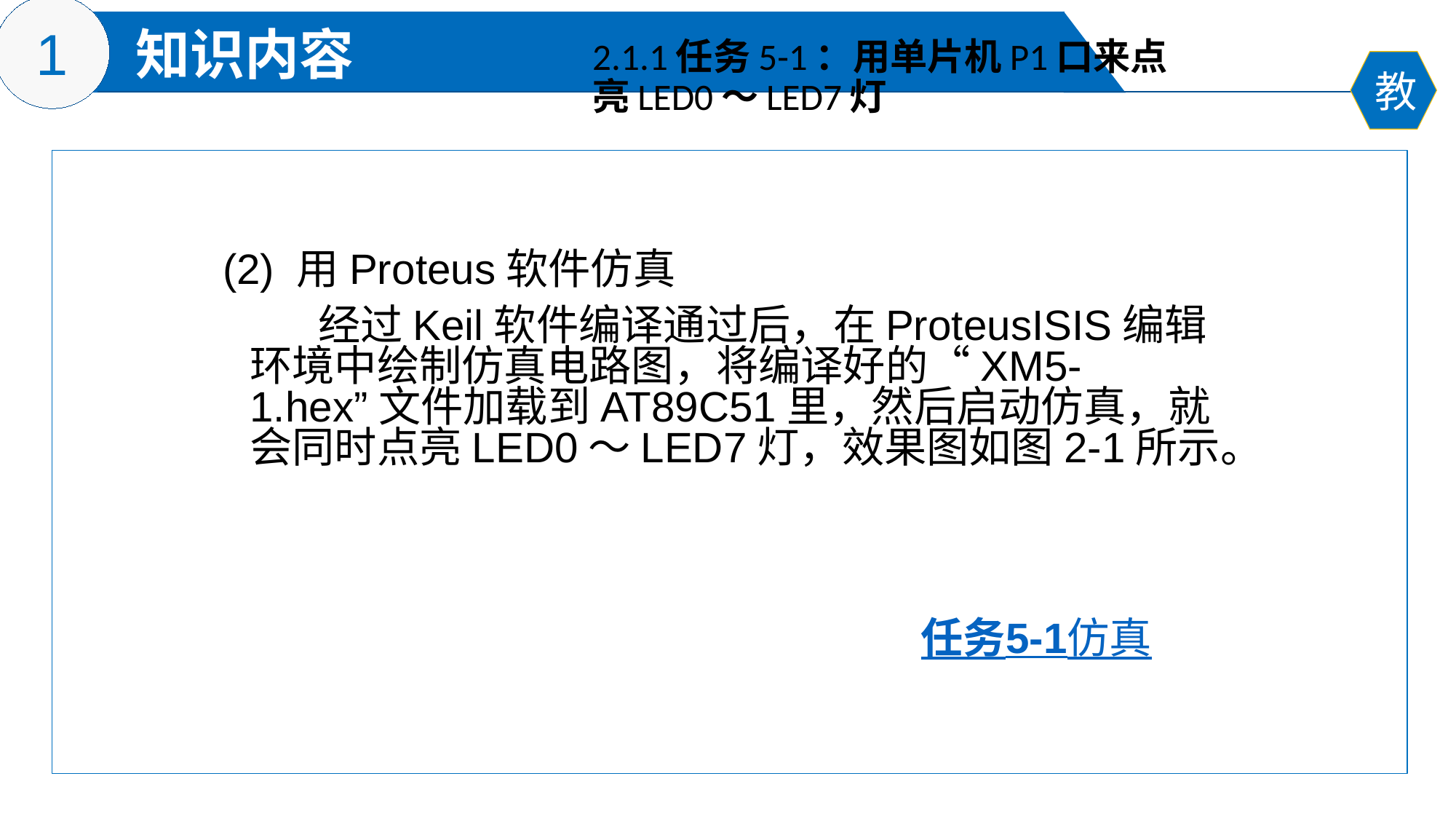

# 2.1.1任务5-1：用单片机P1口来点 亮LED0～LED7灯
(2) 用Proteus软件仿真
         经过Keil软件编译通过后，在ProteusISIS编辑环境中绘制仿真电路图，将编译好的“XM5-1.hex”文件加载到AT89C51里，然后启动仿真，就会同时点亮LED0～LED7灯，效果图如图2-1所示。

任务5-1仿真